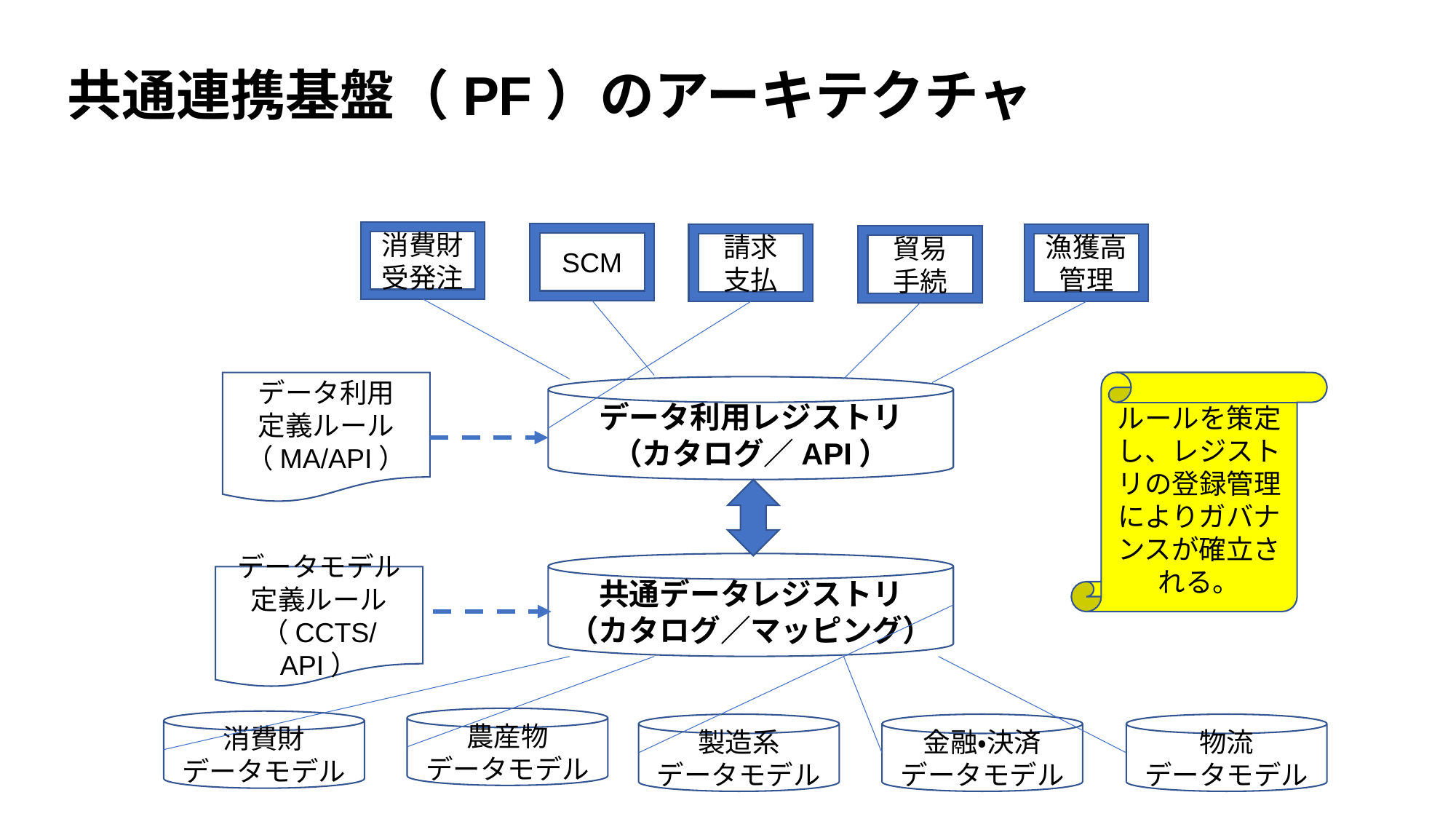

共通連携基盤（PF）のアーキテクチャ
消費財受発注
SCM
漁獲高
管理
請求
支払
貿易
手続
データ利用
定義ルール
（MA/API）
ルールを策定し、レジストリの登録管理によりガバナンスが確立される。
データ利用レジストリ
（カタログ／API）

共通データレジストリ
（カタログ／マッピング）
データモデル定義ルール
（CCTS/API）
農産物
データモデル
消費財
データモデル
金融・決済
データモデル
物流
データモデル
製造系
データモデル